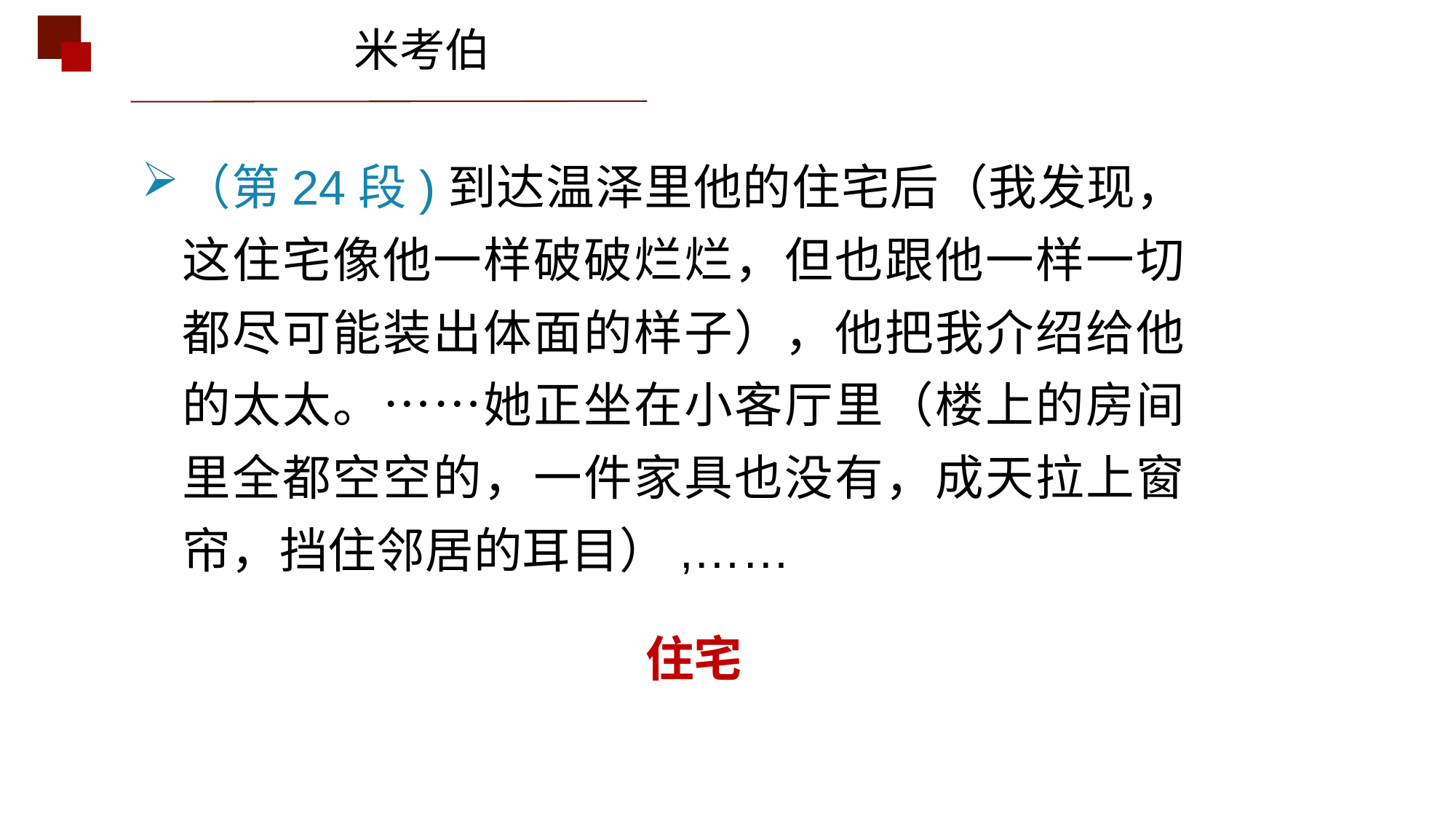

米考伯

（第24段)到达温泽里他的住宅后（我发现，这住宅像他一样破破烂烂，但也跟他一样一切都尽可能装出体面的样子），他把我介绍给他的太太。……她正坐在小客厅里（楼上的房间里全都空空的，一件家具也没有，成天拉上窗帘，挡住邻居的耳目）,……
住宅